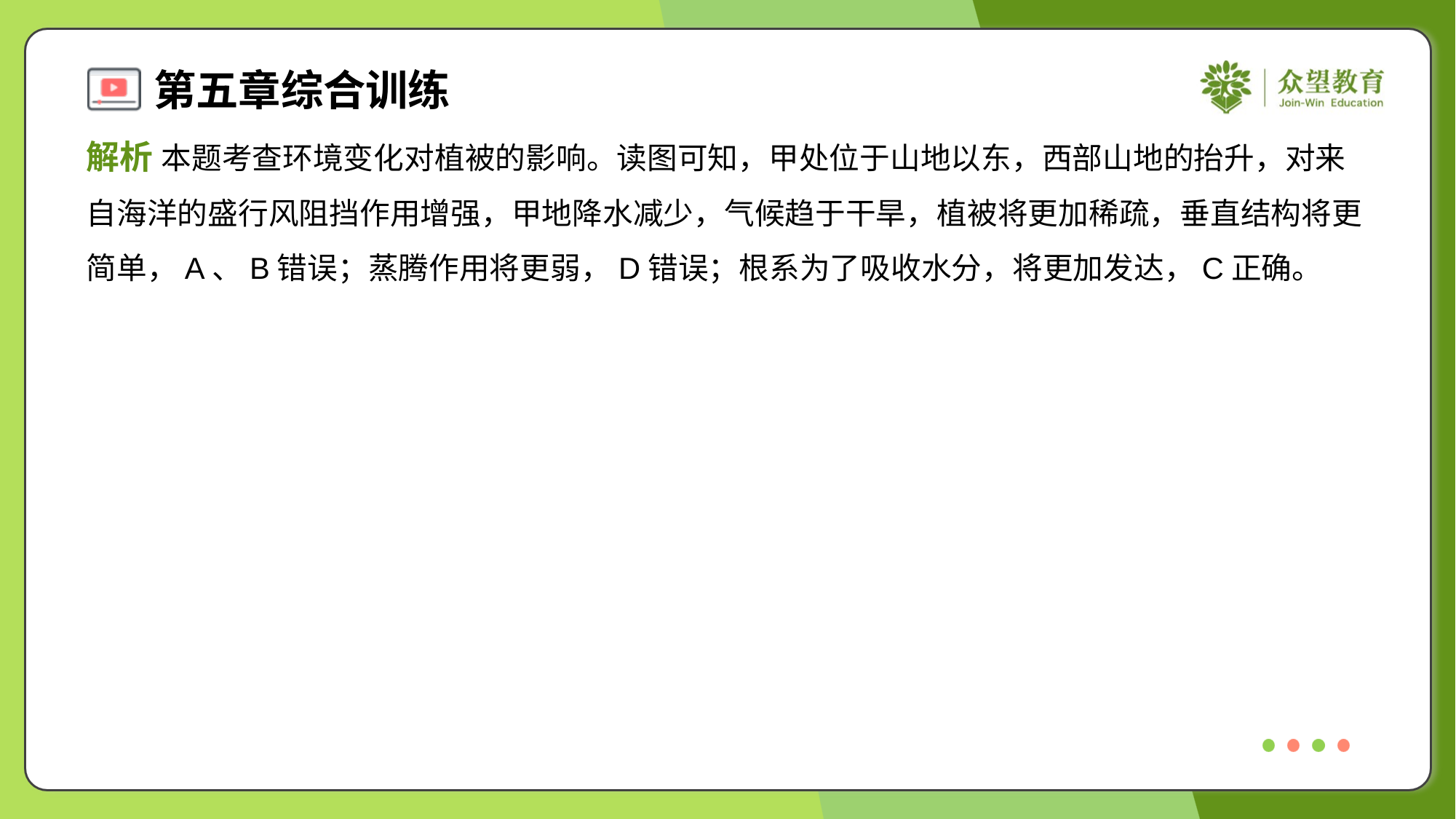

解析 本题考查环境变化对植被的影响。读图可知，甲处位于山地以东，西部山地的抬升，对来
自海洋的盛行风阻挡作用增强，甲地降水减少，气候趋于干旱，植被将更加稀疏，垂直结构将更
简单，A、B错误；蒸腾作用将更弱，D错误；根系为了吸收水分，将更加发达，C正确。